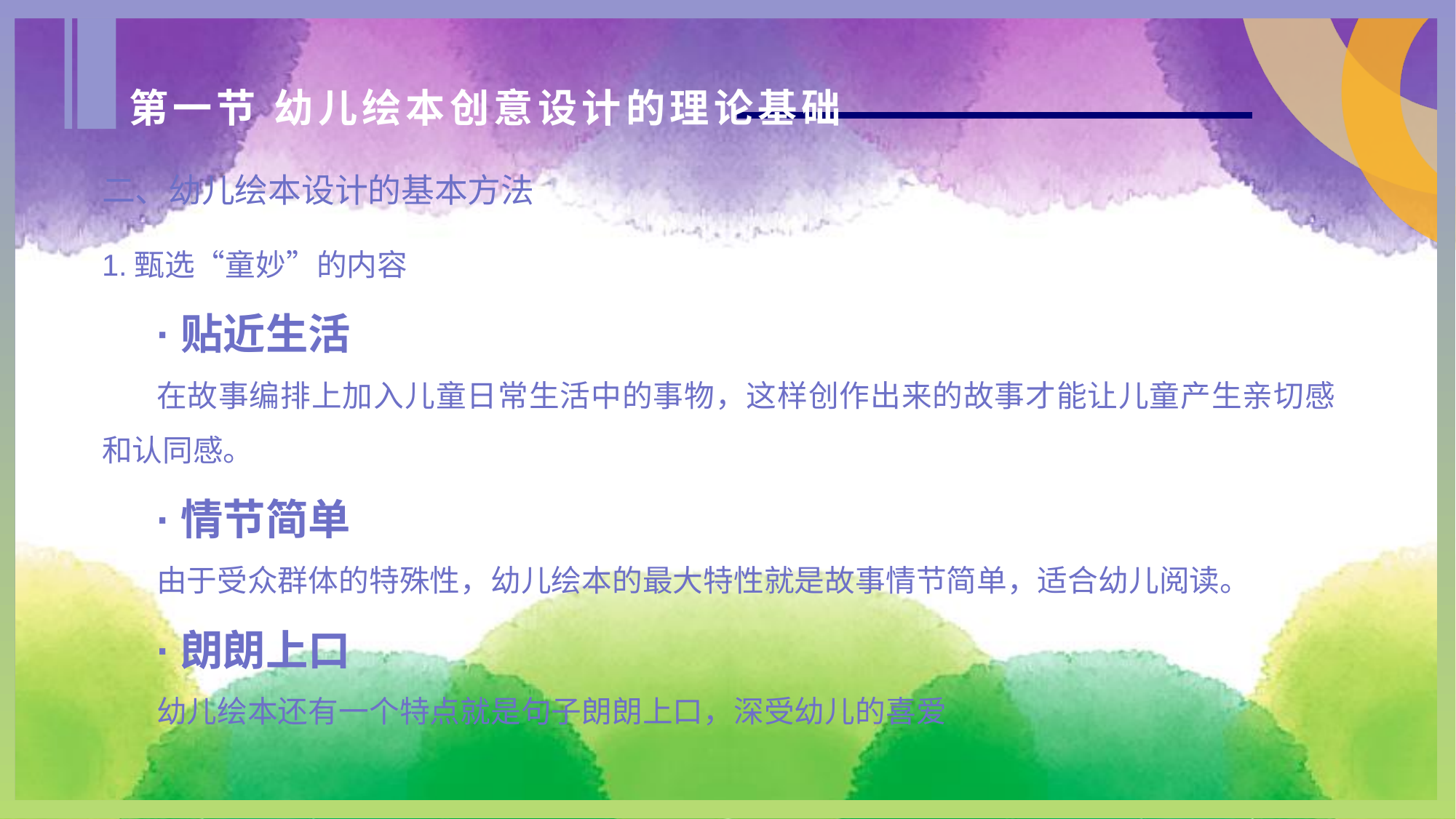

第一节 幼儿绘本创意设计的理论基础
二、幼儿绘本设计的基本方法

1.甄选“童妙”的内容
·贴近生活
在故事编排上加入儿童日常生活中的事物，这样创作出来的故事才能让儿童产生亲切感和认同感。
·情节简单
由于受众群体的特殊性，幼儿绘本的最大特性就是故事情节简单，适合幼儿阅读。
·朗朗上口
幼儿绘本还有一个特点就是句子朗朗上口，深受幼儿的喜爱